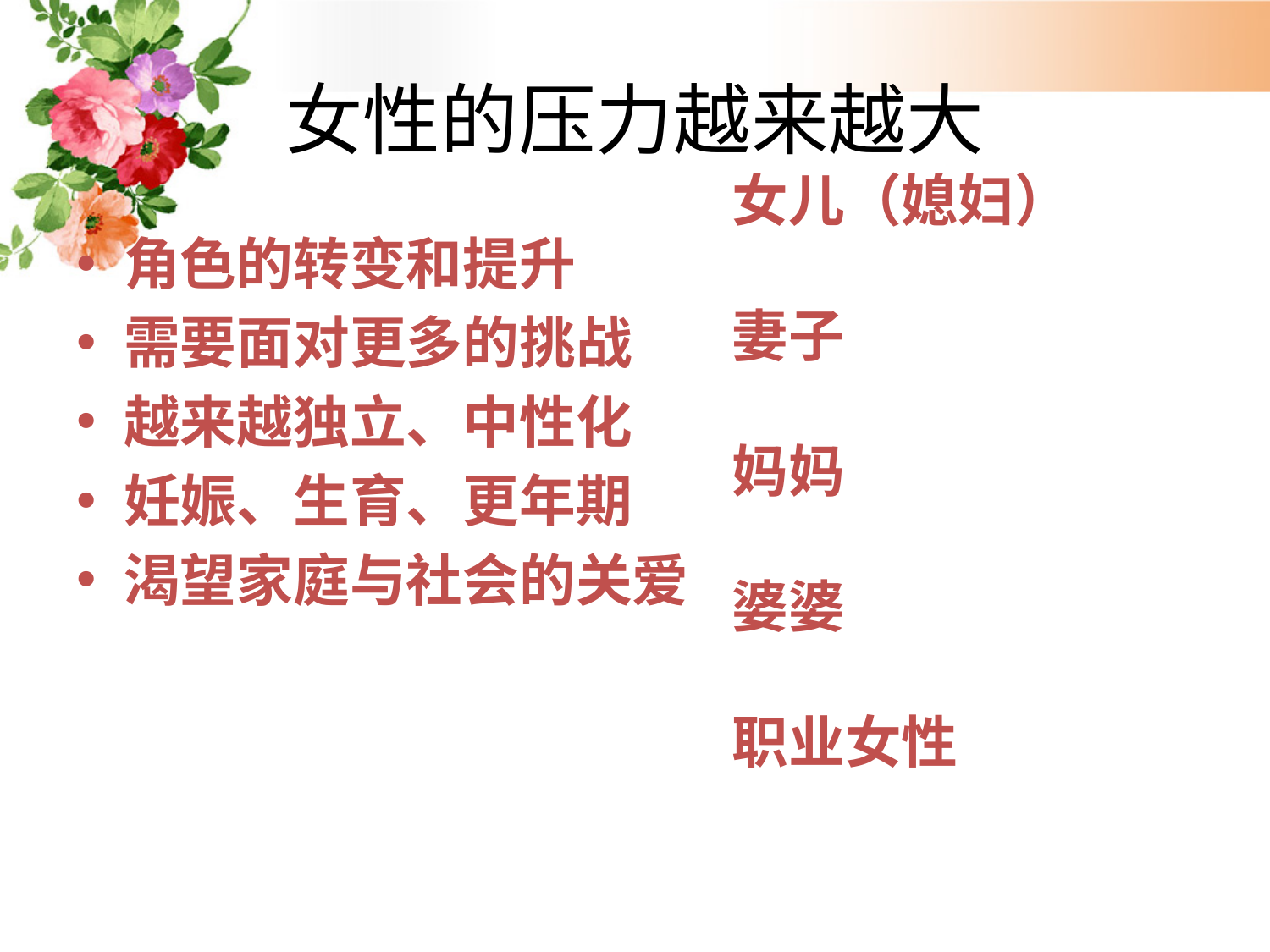

女性的压力越来越大
女儿（媳妇）

妻子

妈妈

婆婆

职业女性

角色的转变和提升
需要面对更多的挑战
越来越独立、中性化
妊娠、生育、更年期
渴望家庭与社会的关爱